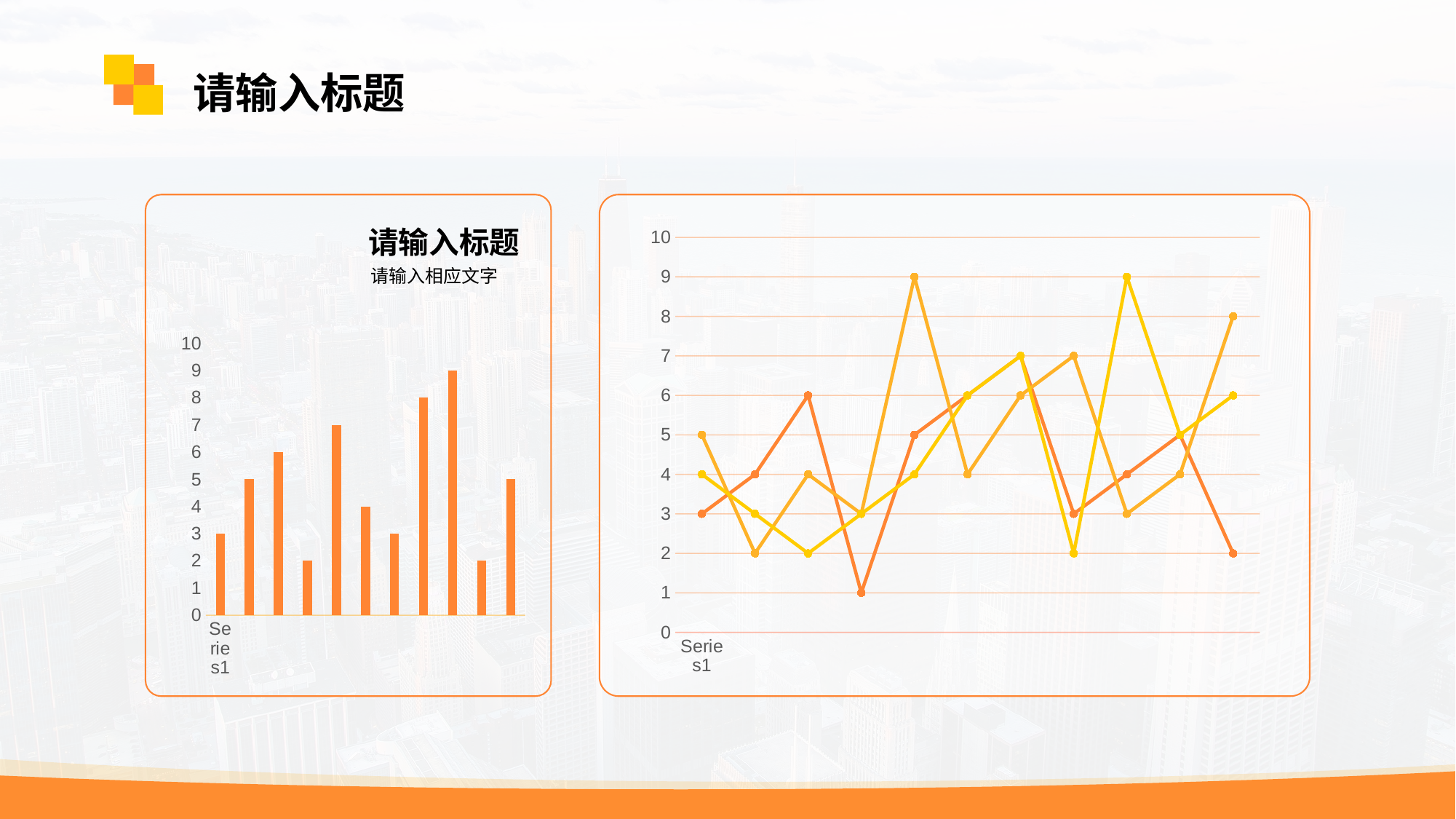

请输入标题

请输入标题

### Chart

| Category | 列1 | 列2 | 列3 |
|---|---|---|---|
|  | 3.0 | 5.0 | 4.0 |
|  | 4.0 | 2.0 | 3.0 |
|  | 6.0 | 4.0 | 2.0 |
|  | 1.0 | 3.0 | 3.0 |
|  | 5.0 | 9.0 | 4.0 |
|  | 6.0 | 4.0 | 6.0 |
|  | 7.0 | 6.0 | 7.0 |
|  | 3.0 | 7.0 | 2.0 |
|  | 4.0 | 3.0 | 9.0 |
|  | 5.0 | 4.0 | 5.0 |
|  | 2.0 | 8.0 | 6.0 |
请输入相应文字

### Chart

| Category | 列1 |
|---|---|
|  | 3.0 |
|  | 5.0 |
|  | 6.0 |
|  | 2.0 |
|  | 7.0 |
|  | 4.0 |
|  | 3.0 |
|  | 8.0 |
|  | 9.0 |
|  | 2.0 |
|  | 5.0 |